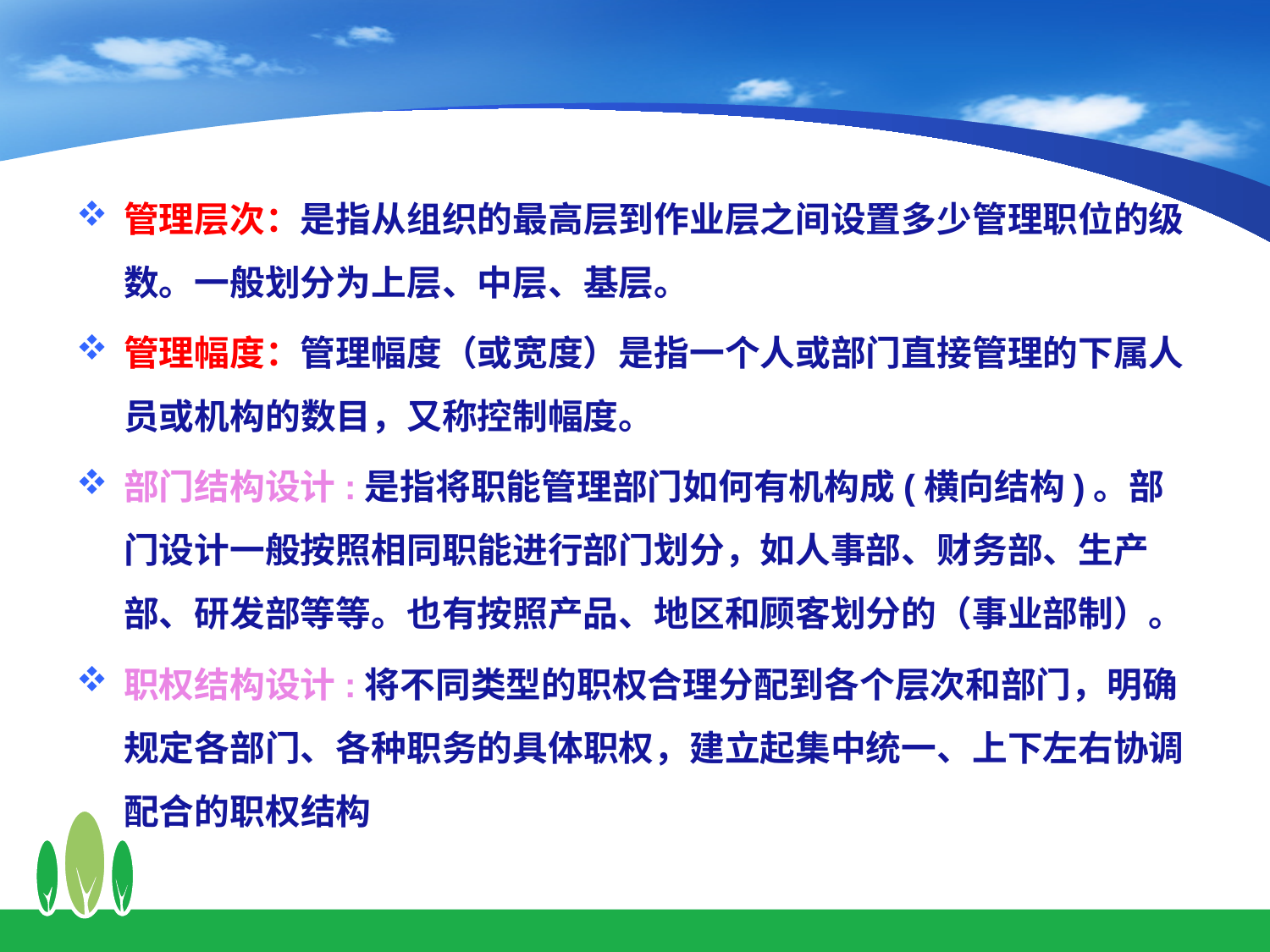

管理层次：是指从组织的最高层到作业层之间设置多少管理职位的级数。一般划分为上层、中层、基层。
管理幅度：管理幅度（或宽度）是指一个人或部门直接管理的下属人员或机构的数目，又称控制幅度。
部门结构设计:是指将职能管理部门如何有机构成(横向结构)。部门设计一般按照相同职能进行部门划分，如人事部、财务部、生产部、研发部等等。也有按照产品、地区和顾客划分的（事业部制）。
职权结构设计:将不同类型的职权合理分配到各个层次和部门，明确规定各部门、各种职务的具体职权，建立起集中统一、上下左右协调配合的职权结构
36